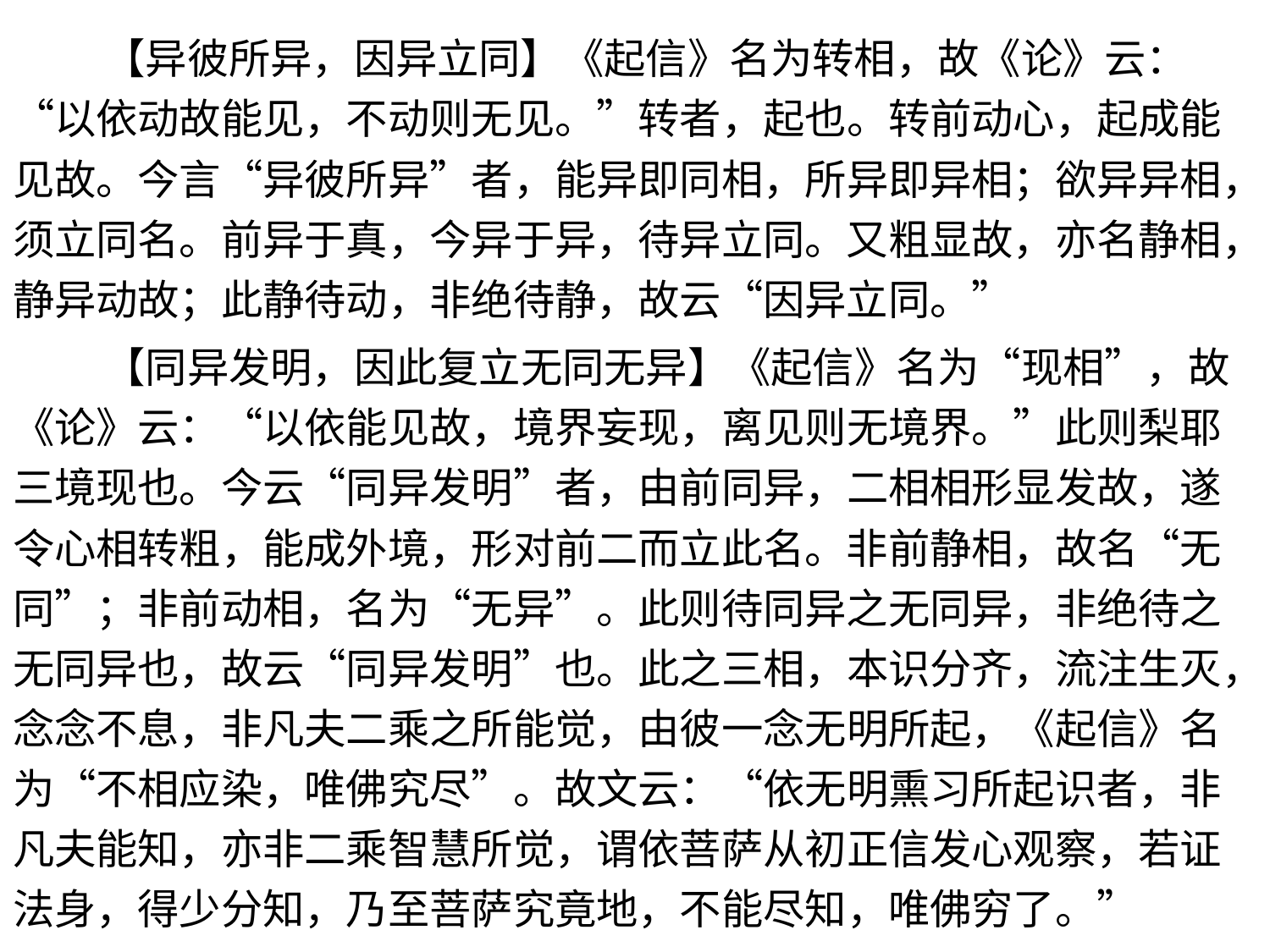

【异彼所异，因异立同】《起信》名为转相，故《论》云：“以依动故能见，不动则无见。”转者，起也。转前动心，起成能见故。今言“异彼所异”者，能异即同相，所异即异相；欲异异相，须立同名。前异于真，今异于异，待异立同。又粗显故，亦名静相，静异动故；此静待动，非绝待静，故云“因异立同。”
         【同异发明，因此复立无同无异】《起信》名为“现相”，故《论》云：“以依能见故，境界妄现，离见则无境界。”此则梨耶三境现也。今云“同异发明”者，由前同异，二相相形显发故，遂令心相转粗，能成外境，形对前二而立此名。非前静相，故名“无同”；非前动相，名为“无异”。此则待同异之无同异，非绝待之无同异也，故云“同异发明”也。此之三相，本识分齐，流注生灭，念念不息，非凡夫二乘之所能觉，由彼一念无明所起，《起信》名为“不相应染，唯佛究尽”。故文云：“依无明熏习所起识者，非凡夫能知，亦非二乘智慧所觉，谓依菩萨从初正信发心观察，若证法身，得少分知，乃至菩萨究竟地，不能尽知，唯佛穷了。”